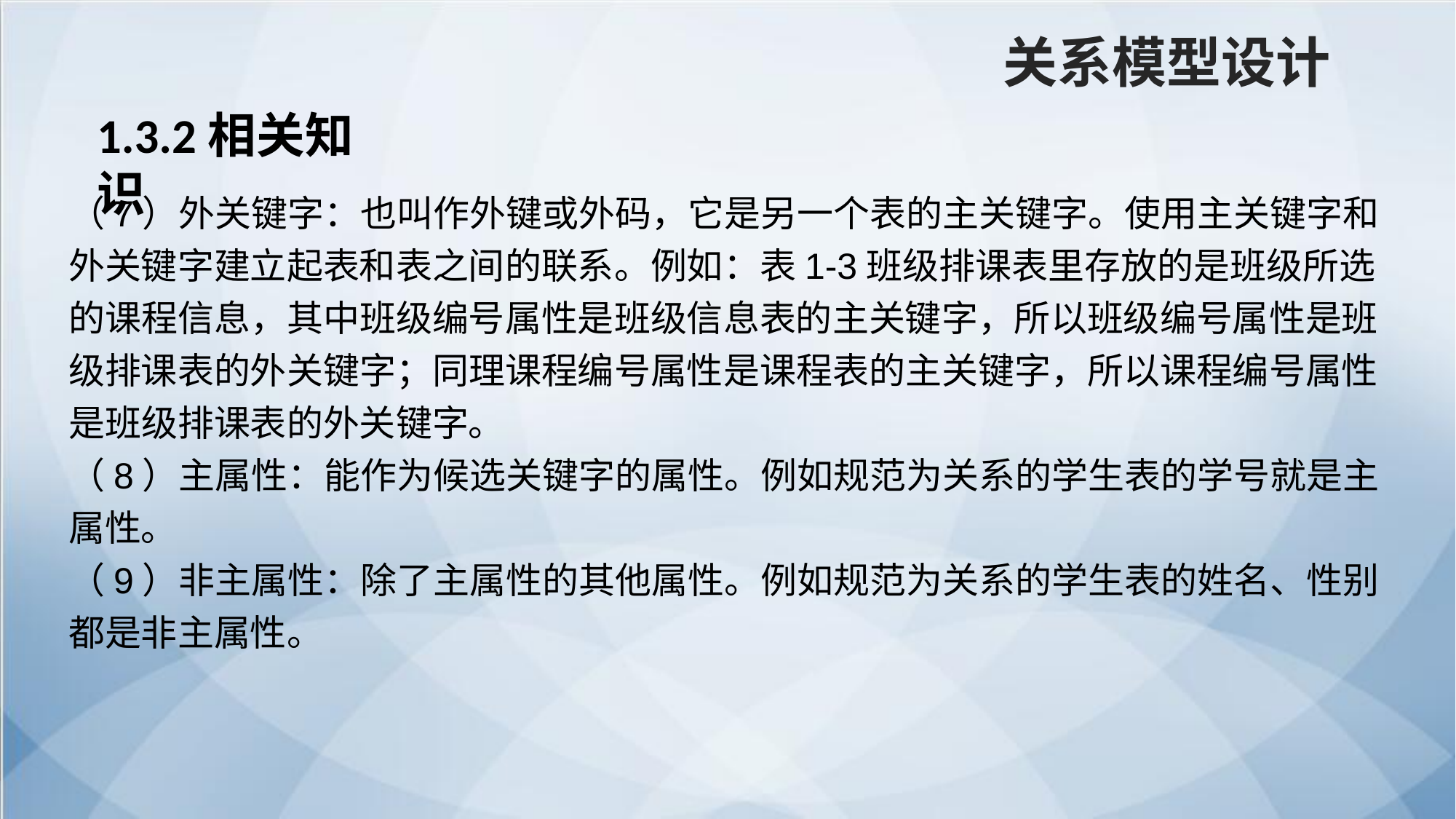

关系模型设计
1.3.2相关知识
（7）外关键字：也叫作外键或外码，它是另一个表的主关键字。使用主关键字和外关键字建立起表和表之间的联系。例如：表1-3班级排课表里存放的是班级所选的课程信息，其中班级编号属性是班级信息表的主关键字，所以班级编号属性是班级排课表的外关键字；同理课程编号属性是课程表的主关键字，所以课程编号属性是班级排课表的外关键字。
（8）主属性：能作为候选关键字的属性。例如规范为关系的学生表的学号就是主属性。
（9）非主属性：除了主属性的其他属性。例如规范为关系的学生表的姓名、性别都是非主属性。